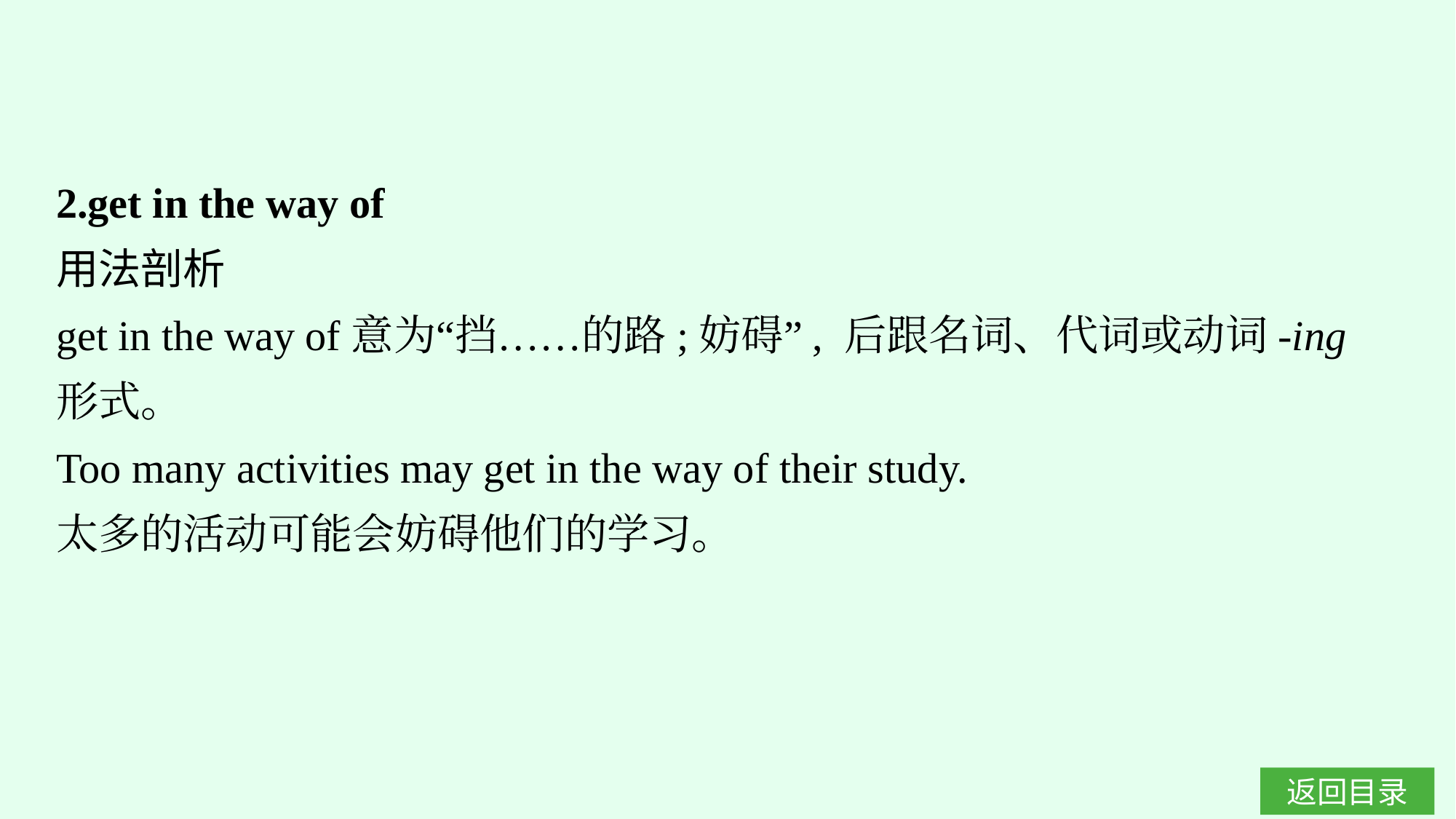

2.get in the way of
用法剖析
get in the way of意为“挡……的路;妨碍”, 后跟名词、代词或动词-ing形式。
Too many activities may get in the way of their study.
太多的活动可能会妨碍他们的学习。